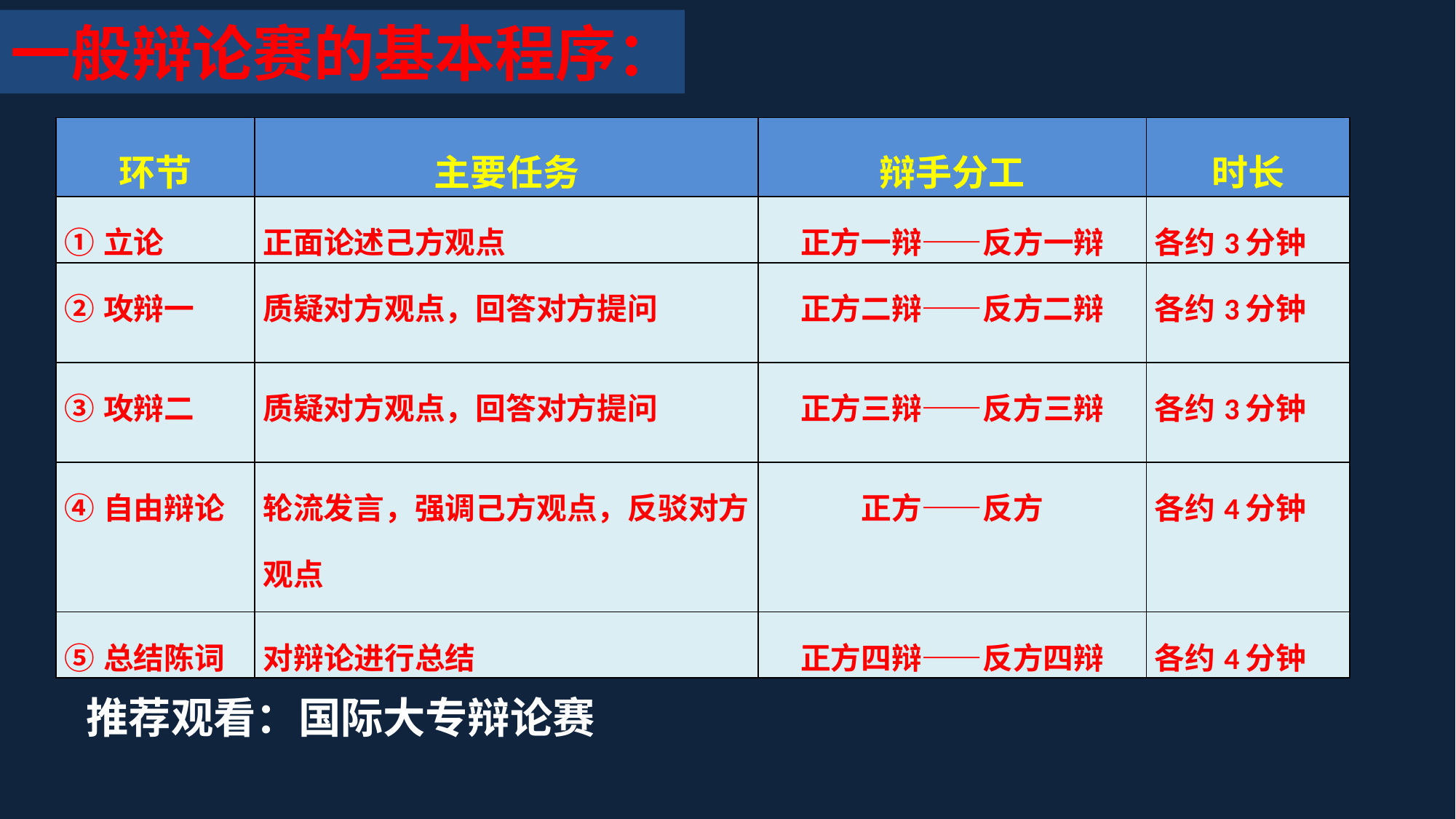

一般辩论赛的基本程序：
| 环节 | 主要任务 | 辩手分工 | 时长 |
| --- | --- | --- | --- |
| ①立论 | 正面论述己方观点 | 正方一辩——反方一辩 | 各约3分钟 |
| ②攻辩一 | 质疑对方观点，回答对方提问 | 正方二辩——反方二辩 | 各约3分钟 |
| ③攻辩二 | 质疑对方观点，回答对方提问 | 正方三辩——反方三辩 | 各约3分钟 |
| ④自由辩论 | 轮流发言，强调己方观点，反驳对方观点 | 正方——反方 | 各约4分钟 |
| ⑤总结陈词 | 对辩论进行总结 | 正方四辩——反方四辩 | 各约4分钟 |
推荐观看：国际大专辩论赛